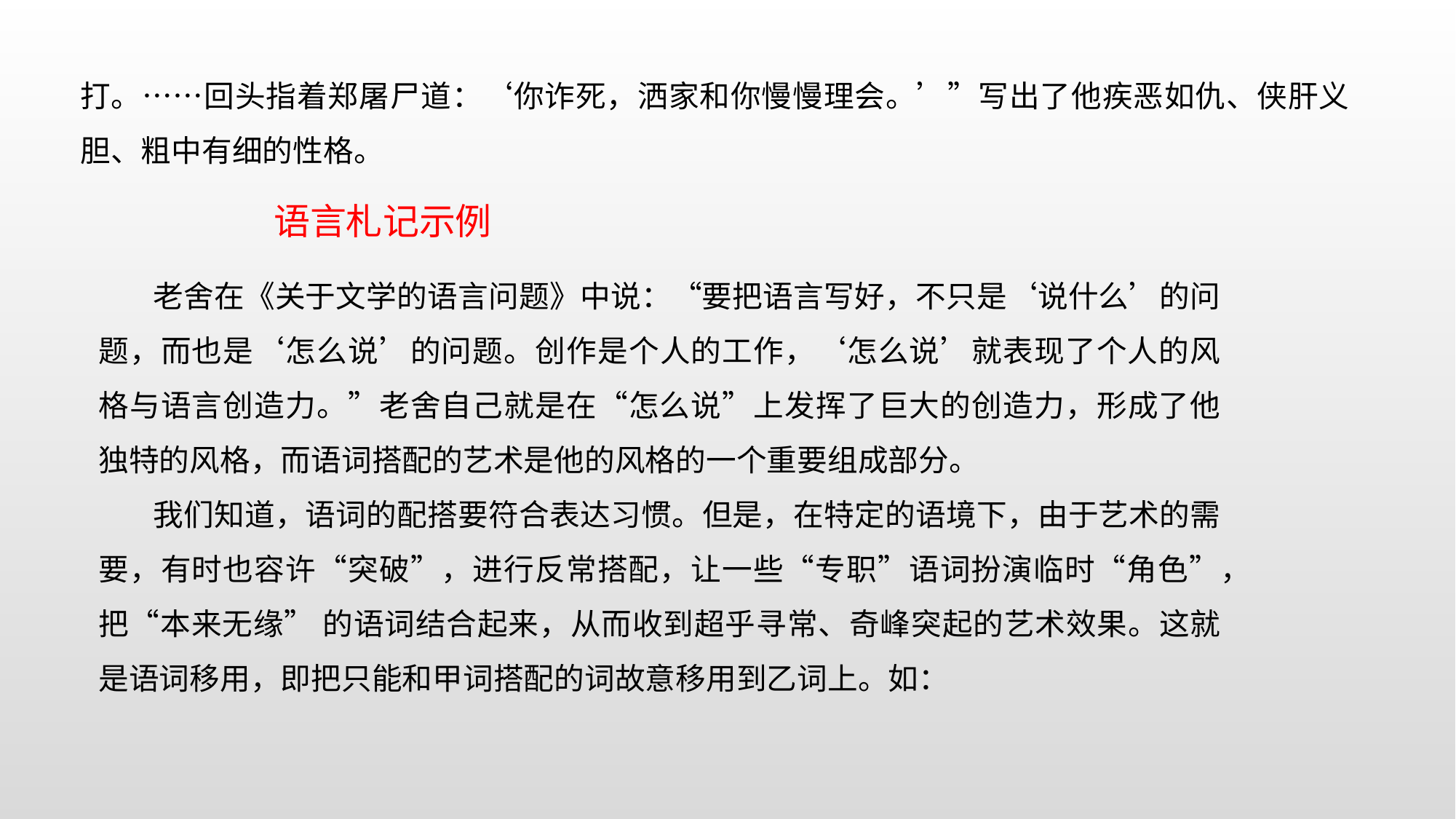

打。……回头指着郑屠尸道：‘你诈死，洒家和你慢慢理会。’”写出了他疾恶如仇、侠肝义胆、粗中有细的性格。
语言札记示例
老舍在《关于文学的语言问题》中说：“要把语言写好，不只是‘说什么’的问题，而也是‘怎么说’的问题。创作是个人的工作，‘怎么说’就表现了个人的风格与语言创造力。”老舍自己就是在“怎么说”上发挥了巨大的创造力，形成了他独特的风格，而语词搭配的艺术是他的风格的一个重要组成部分。
我们知道，语词的配搭要符合表达习惯。但是，在特定的语境下，由于艺术的需要，有时也容许“突破”，进行反常搭配，让一些“专职”语词扮演临时“角色”，把“本来无缘” 的语词结合起来，从而收到超乎寻常、奇峰突起的艺术效果。这就是语词移用，即把只能和甲词搭配的词故意移用到乙词上。如：